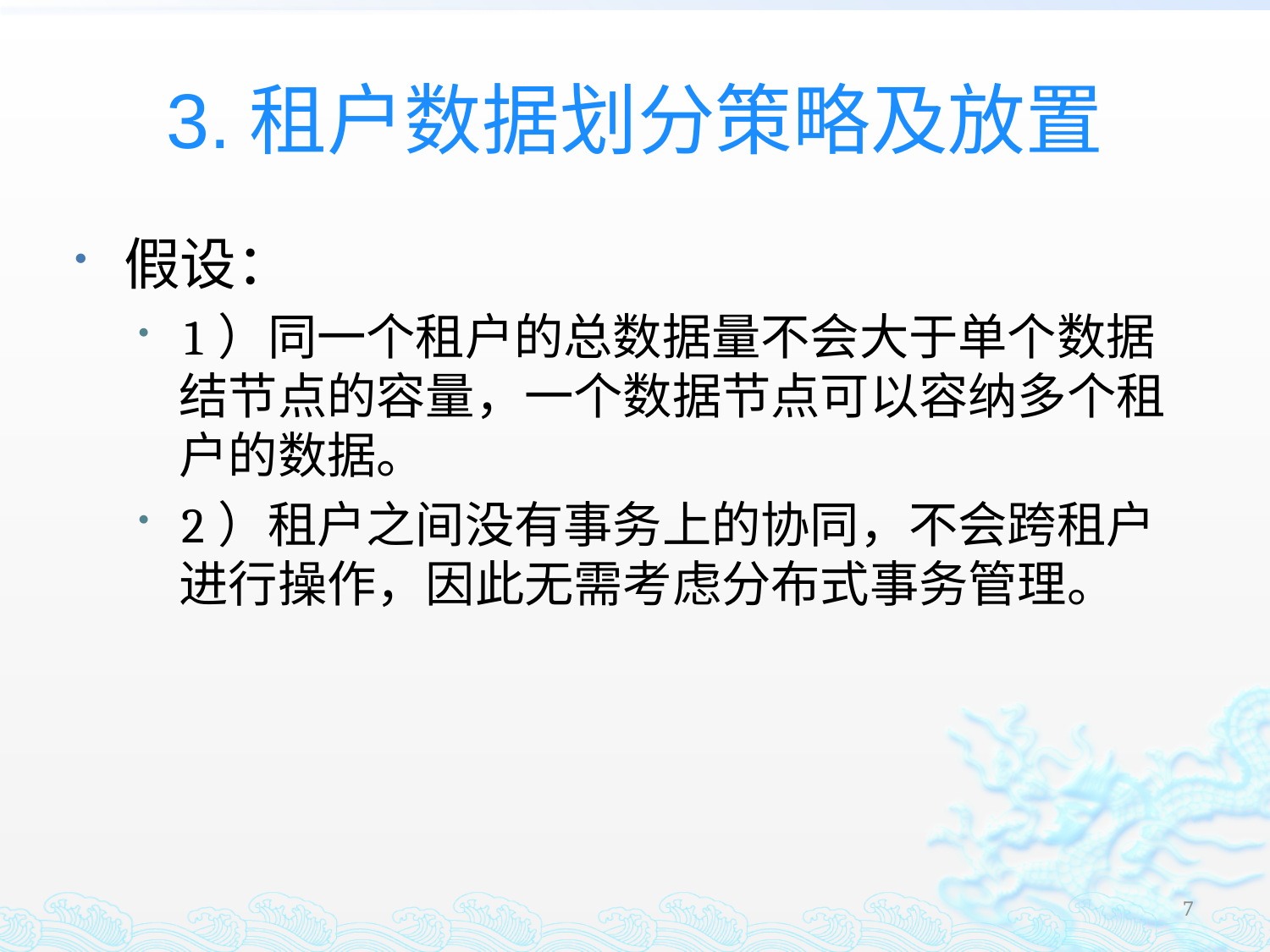

# 3.租户数据划分策略及放置
假设：
1）同一个租户的总数据量不会大于单个数据结节点的容量，一个数据节点可以容纳多个租户的数据。
2）租户之间没有事务上的协同，不会跨租户进行操作，因此无需考虑分布式事务管理。
7